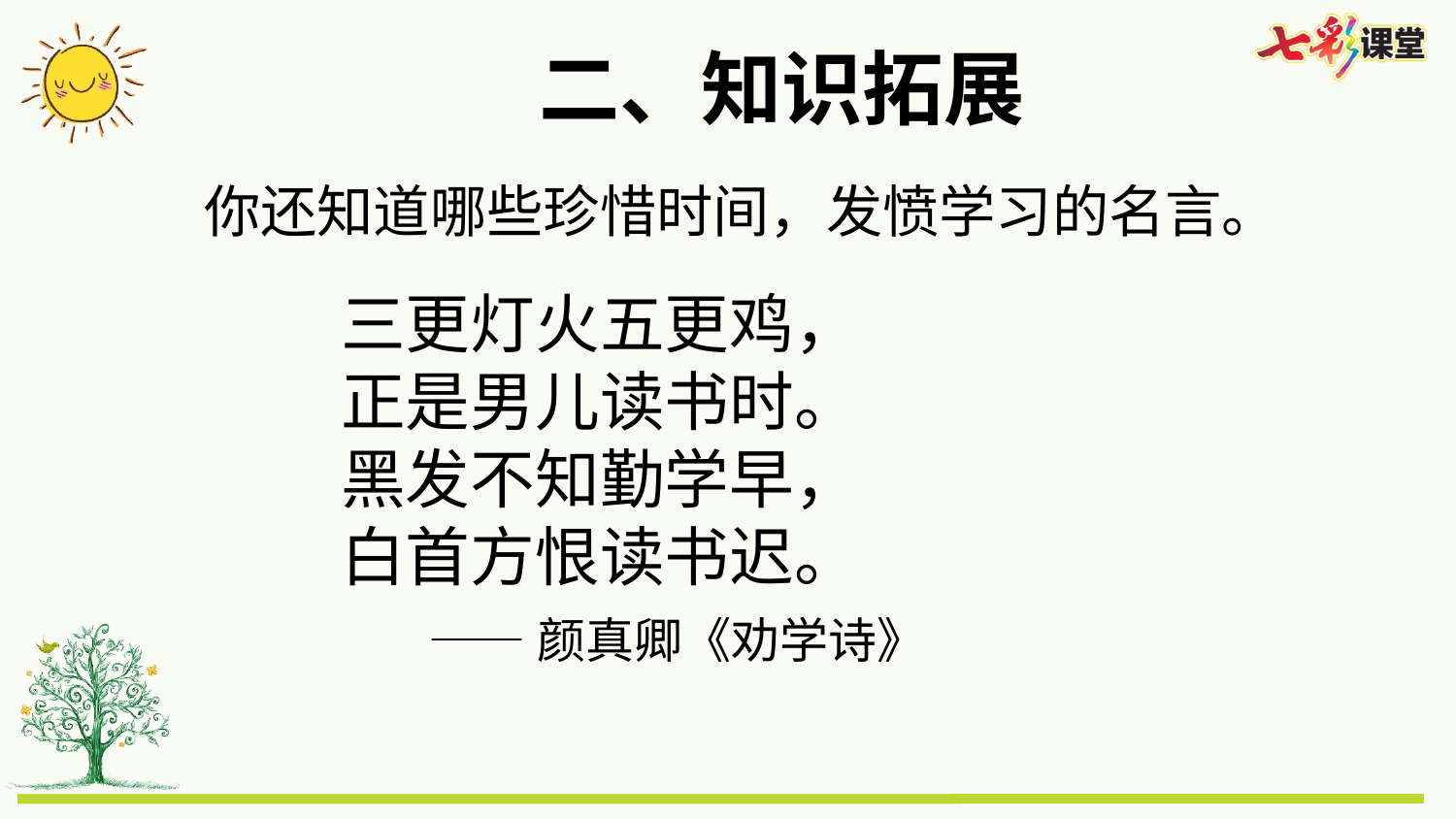

二、知识拓展
你还知道哪些珍惜时间，发愤学习的名言。
三更灯火五更鸡，
正是男儿读书时。
黑发不知勤学早，
白首方恨读书迟。
      ——颜真卿《劝学诗》